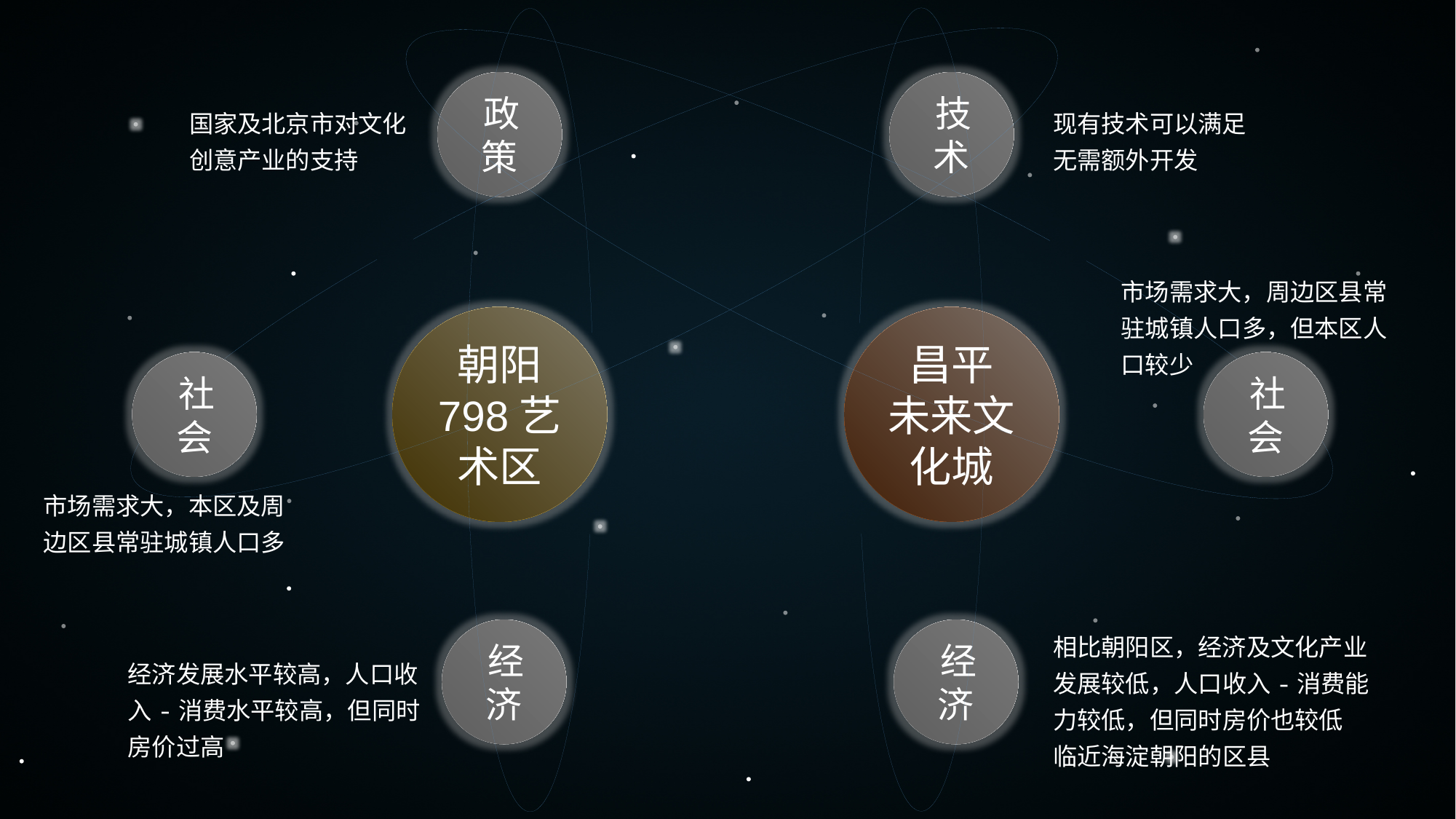

政策

技术
国家及北京市对文化创意产业的支持
现有技术可以满足
无需额外开发

市场需求大，周边区县常驻城镇人口多，但本区人口较少

朝阳
798艺术区

昌平
未来文化城

社会

社会
市场需求大，本区及周边区县常驻城镇人口多

经济

经济
相比朝阳区，经济及文化产业发展较低，人口收入-消费能力较低，但同时房价也较低
临近海淀朝阳的区县
经济发展水平较高，人口收入-消费水平较高，但同时房价过高